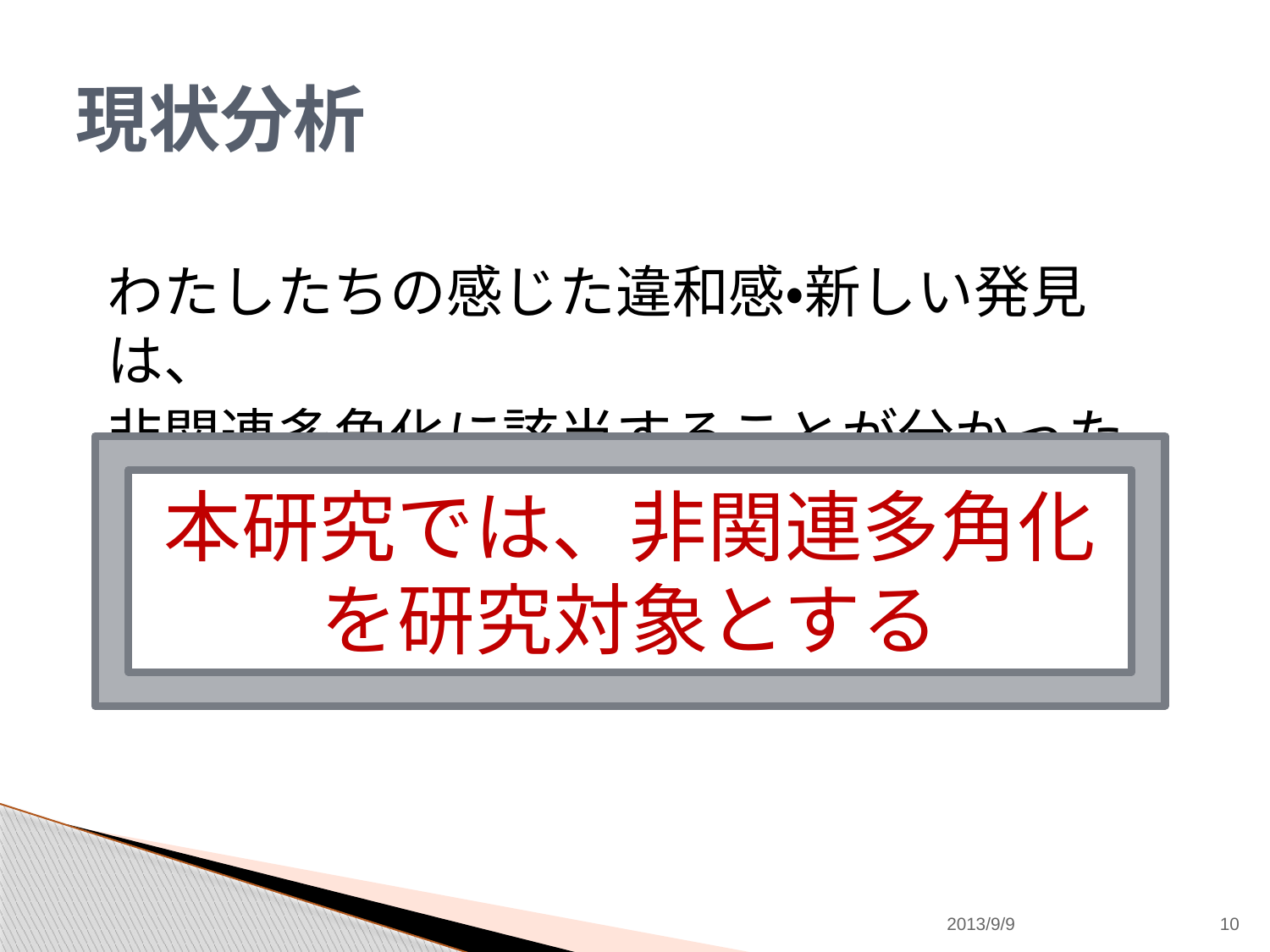

# 現状分析

わたしたちの感じた違和感・新しい発見は、
非関連多角化に該当することが分かった。
本研究では、非関連多角化を研究対象とする
2013/9/9
10